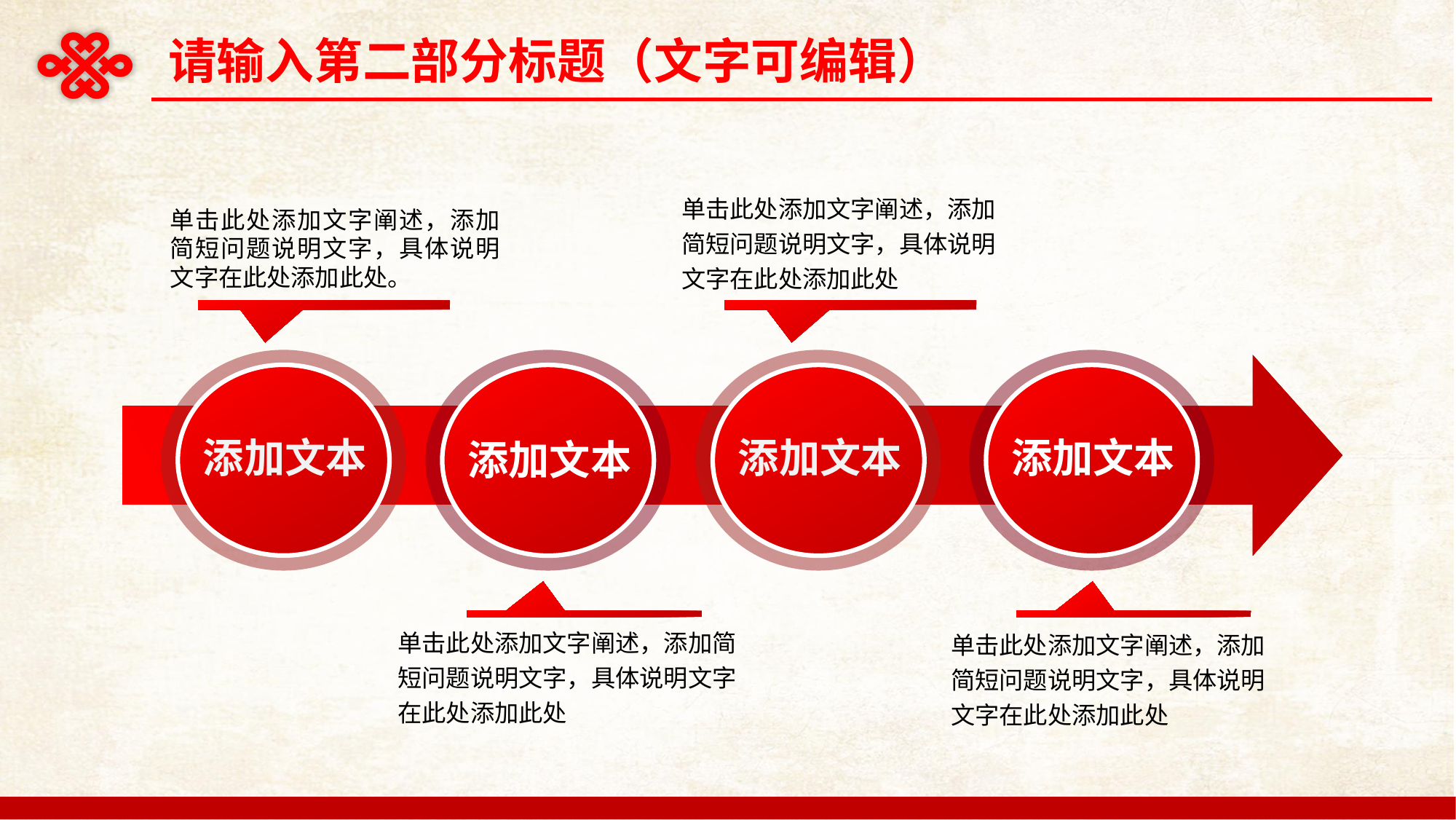

请输入第二部分标题（文字可编辑）
单击此处添加文字阐述，添加简短问题说明文字，具体说明文字在此处添加此处
单击此处添加文字阐述，添加简短问题说明文字，具体说明文字在此处添加此处。

添加文本

添加文本

添加文本

添加文本

单击此处添加文字阐述，添加简短问题说明文字，具体说明文字在此处添加此处
单击此处添加文字阐述，添加简短问题说明文字，具体说明文字在此处添加此处